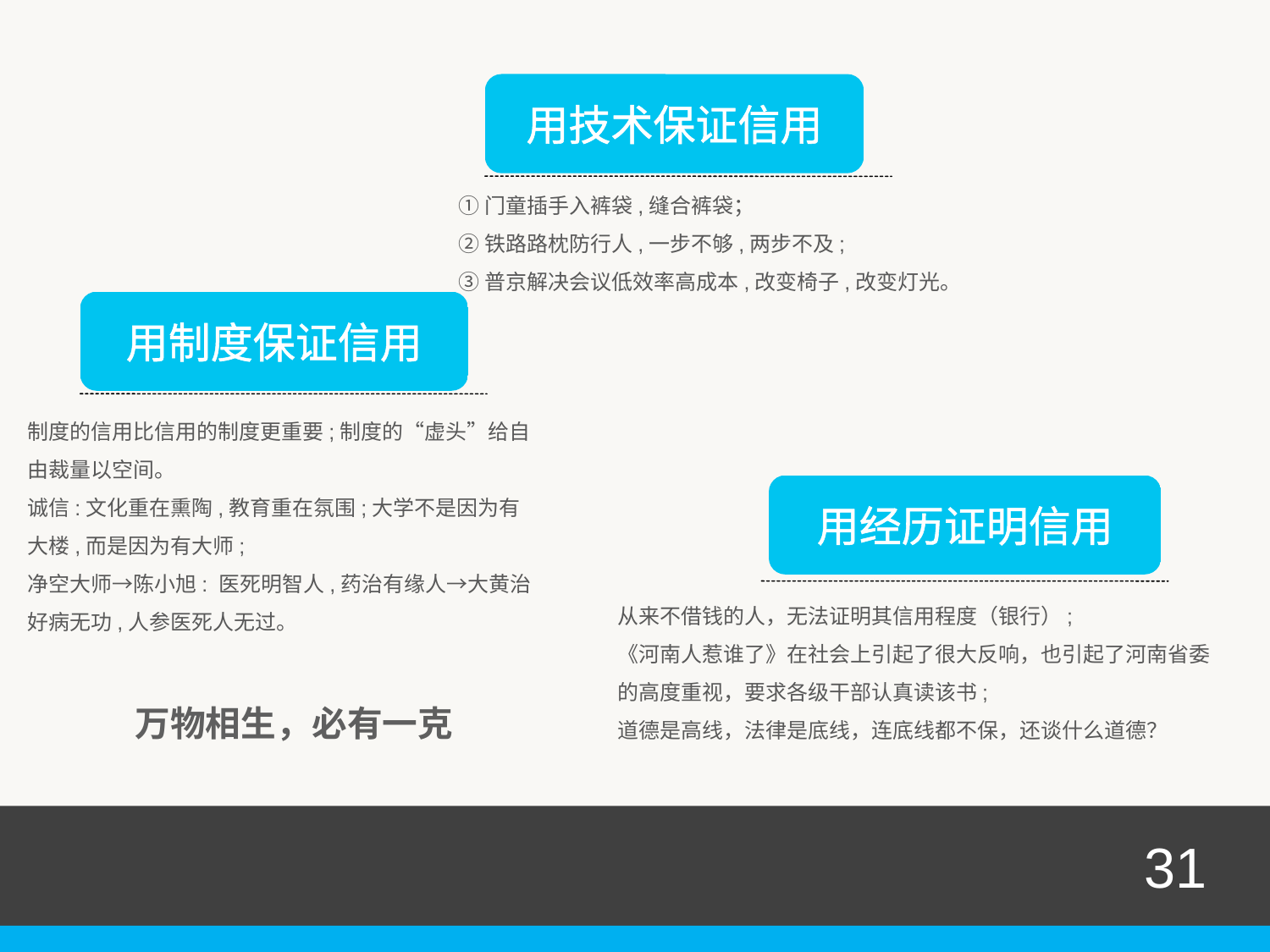

用技术保证信用
①门童插手入裤袋,缝合裤袋；
②铁路路枕防行人,一步不够,两步不及;
③普京解决会议低效率高成本,改变椅子,改变灯光。
用制度保证信用
制度的信用比信用的制度更重要;制度的“虚头”给自由裁量以空间。
诚信:文化重在熏陶,教育重在氛围;大学不是因为有大楼,而是因为有大师;
净空大师→陈小旭: 医死明智人,药治有缘人→大黄治好病无功,人参医死人无过。
用经历证明信用
从来不借钱的人，无法证明其信用程度（银行）;
《河南人惹谁了》在社会上引起了很大反响，也引起了河南省委的高度重视，要求各级干部认真读该书;
道德是高线，法律是底线，连底线都不保，还谈什么道德？
万物相生，必有一克
31